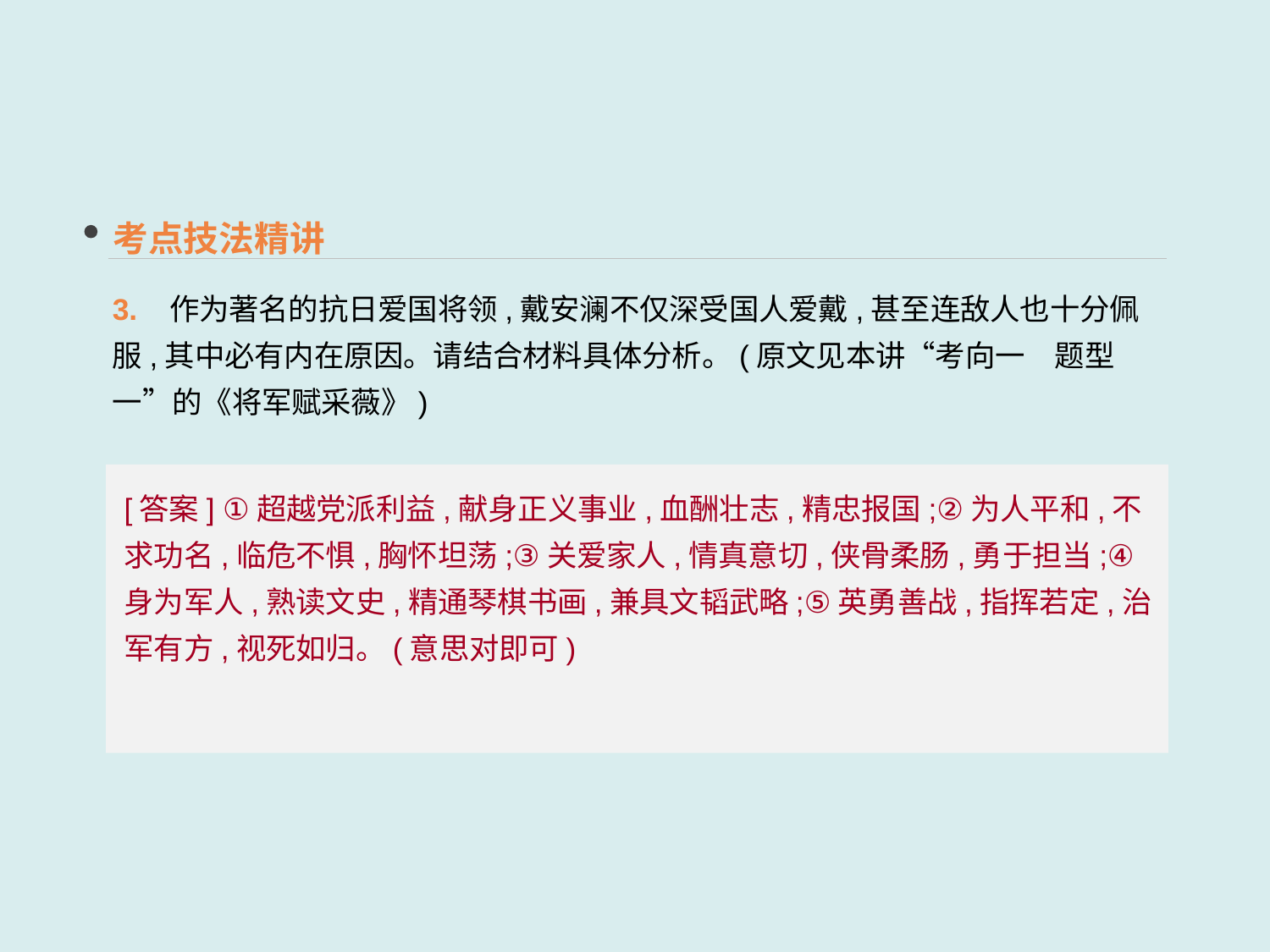

考点技法精讲

3.   作为著名的抗日爱国将领,戴安澜不仅深受国人爱戴,甚至连敌人也十分佩服,其中必有内在原因。请结合材料具体分析。(原文见本讲“考向一　题型一”的《将军赋采薇》)

[答案] ①超越党派利益,献身正义事业,血酬壮志,精忠报国;②为人平和,不求功名,临危不惧,胸怀坦荡;③关爱家人,情真意切,侠骨柔肠,勇于担当;④身为军人,熟读文史,精通琴棋书画,兼具文韬武略;⑤英勇善战,指挥若定,治军有方,视死如归。(意思对即可)